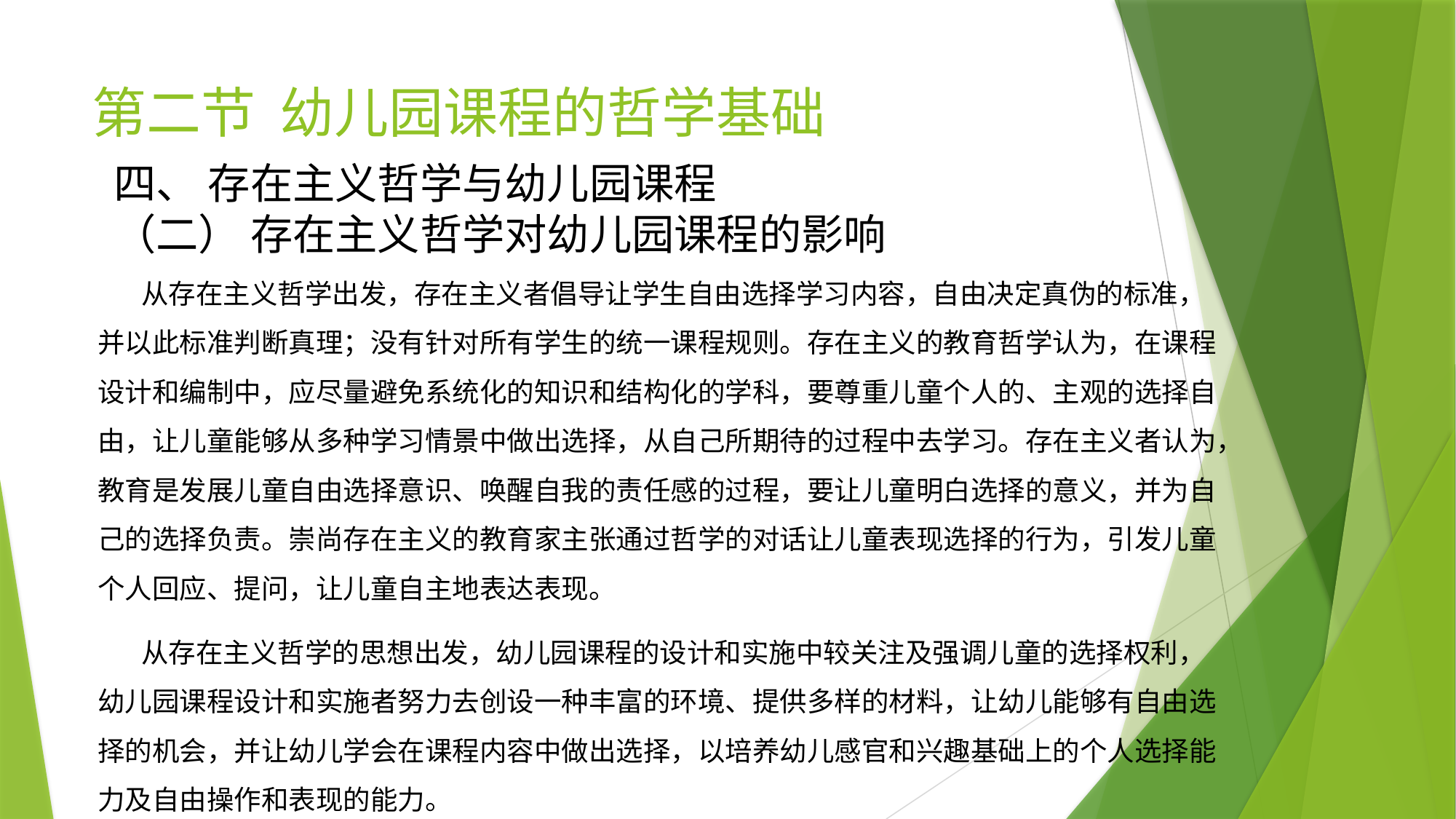

# 第二节  幼儿园课程的哲学基础
四、 存在主义哲学与幼儿园课程
（二） 存在主义哲学对幼儿园课程的影响
      从存在主义哲学出发，存在主义者倡导让学生自由选择学习内容，自由决定真伪的标准，并以此标准判断真理；没有针对所有学生的统一课程规则。存在主义的教育哲学认为，在课程设计和编制中，应尽量避免系统化的知识和结构化的学科，要尊重儿童个人的、主观的选择自由，让儿童能够从多种学习情景中做出选择，从自己所期待的过程中去学习。存在主义者认为，教育是发展儿童自由选择意识、唤醒自我的责任感的过程，要让儿童明白选择的意义，并为自己的选择负责。崇尚存在主义的教育家主张通过哲学的对话让儿童表现选择的行为，引发儿童个人回应、提问，让儿童自主地表达表现。
      从存在主义哲学的思想出发，幼儿园课程的设计和实施中较关注及强调儿童的选择权利，幼儿园课程设计和实施者努力去创设一种丰富的环境、提供多样的材料，让幼儿能够有自由选择的机会，并让幼儿学会在课程内容中做出选择，以培养幼儿感官和兴趣基础上的个人选择能力及自由操作和表现的能力。